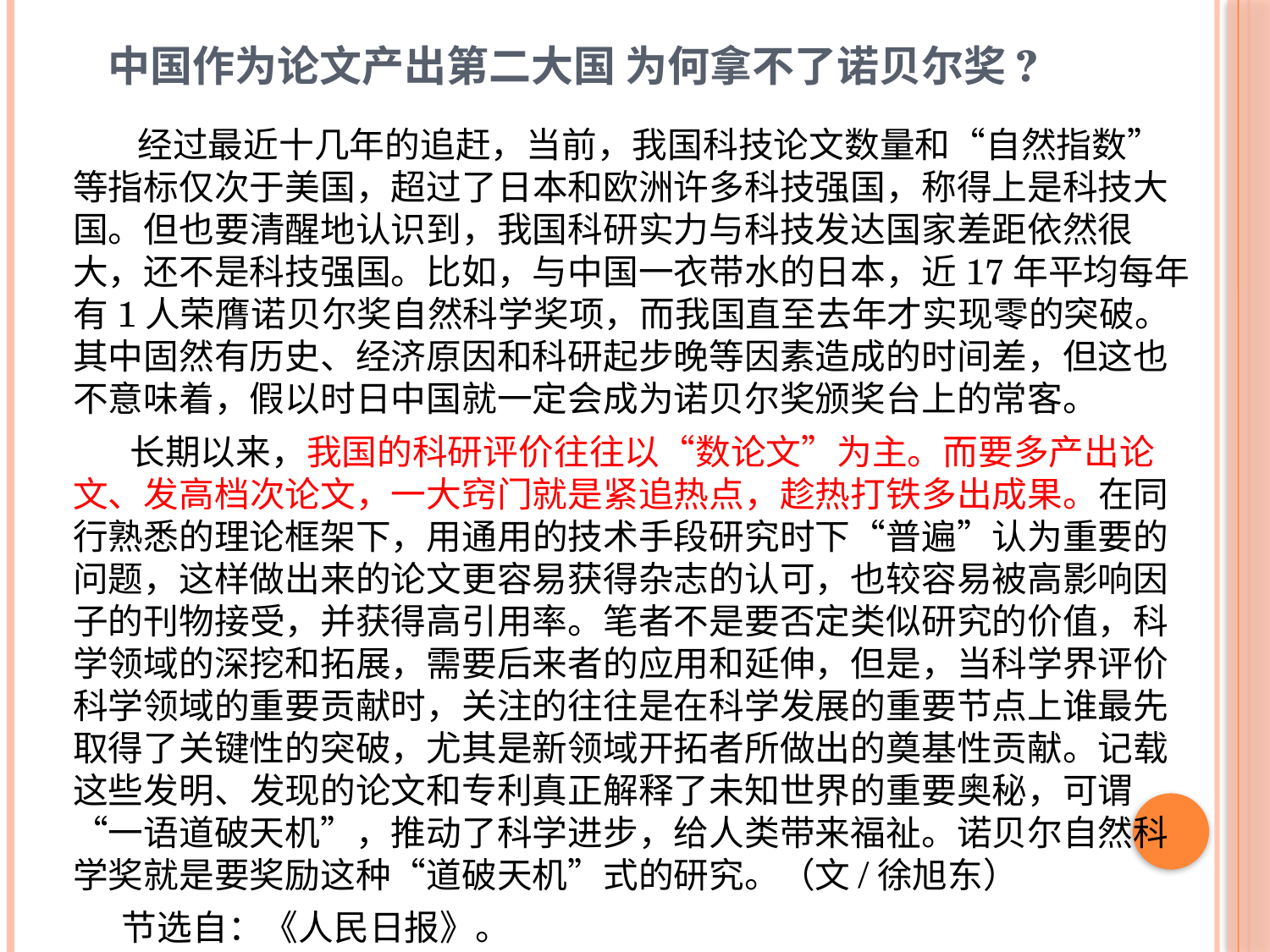

# 中国作为论文产出第二大国 为何拿不了诺贝尔奖?
            经过最近十几年的追赶，当前，我国科技论文数量和“自然指数”等指标仅次于美国，超过了日本和欧洲许多科技强国，称得上是科技大国。但也要清醒地认识到，我国科研实力与科技发达国家差距依然很大，还不是科技强国。比如，与中国一衣带水的日本，近17年平均每年有1人荣膺诺贝尔奖自然科学奖项，而我国直至去年才实现零的突破。其中固然有历史、经济原因和科研起步晚等因素造成的时间差，但这也不意味着，假以时日中国就一定会成为诺贝尔奖颁奖台上的常客。
           长期以来，我国的科研评价往往以“数论文”为主。而要多产出论文、发高档次论文，一大窍门就是紧追热点，趁热打铁多出成果。在同行熟悉的理论框架下，用通用的技术手段研究时下“普遍”认为重要的问题，这样做出来的论文更容易获得杂志的认可，也较容易被高影响因子的刊物接受，并获得高引用率。笔者不是要否定类似研究的价值，科学领域的深挖和拓展，需要后来者的应用和延伸，但是，当科学界评价科学领域的重要贡献时，关注的往往是在科学发展的重要节点上谁最先取得了关键性的突破，尤其是新领域开拓者所做出的奠基性贡献。记载这些发明、发现的论文和专利真正解释了未知世界的重要奥秘，可谓“一语道破天机”，推动了科学进步，给人类带来福祉。诺贝尔自然科学奖就是要奖励这种“道破天机”式的研究。（文/徐旭东）
          节选自：《人民日报》。